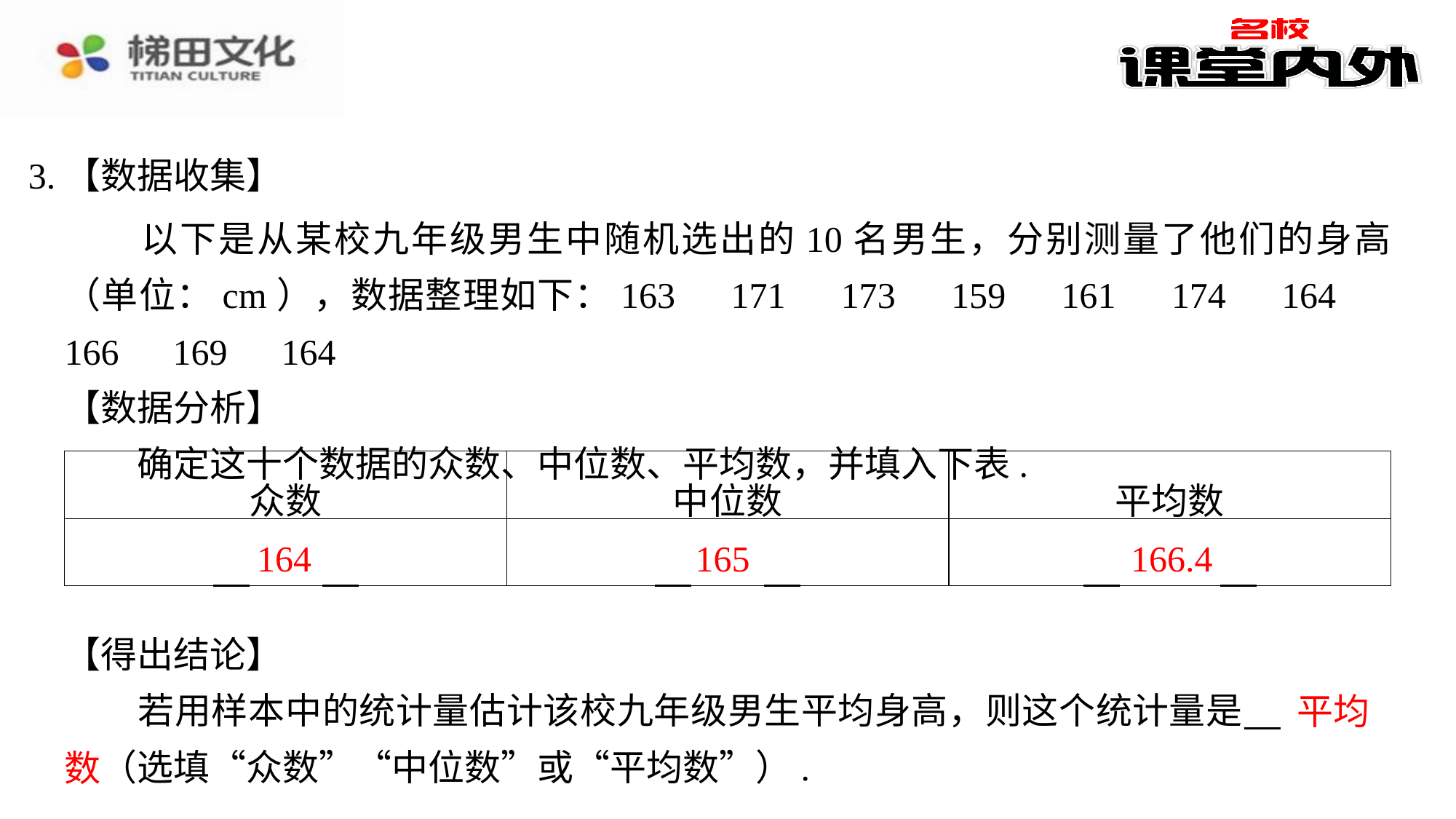

3.【数据收集】
　　以下是从某校九年级男生中随机选出的10名男生，分别测量了他们的身高（单位：cm），数据整理如下：163　171　173　159　161　174　164　166　169　164
【数据分析】
　　确定这十个数据的众数、中位数、平均数，并填入下表.
| 众数 | 中位数 | 平均数 |
| --- | --- | --- |
| 164 | 165 | 166.4　⁠ |
164
165
166.4
【得出结论】
　　若用样本中的统计量估计该校九年级男生平均身高，则这个统计量是 　平均数　⁠（选填“众数”“中位数”或“平均数”）.
平均
数